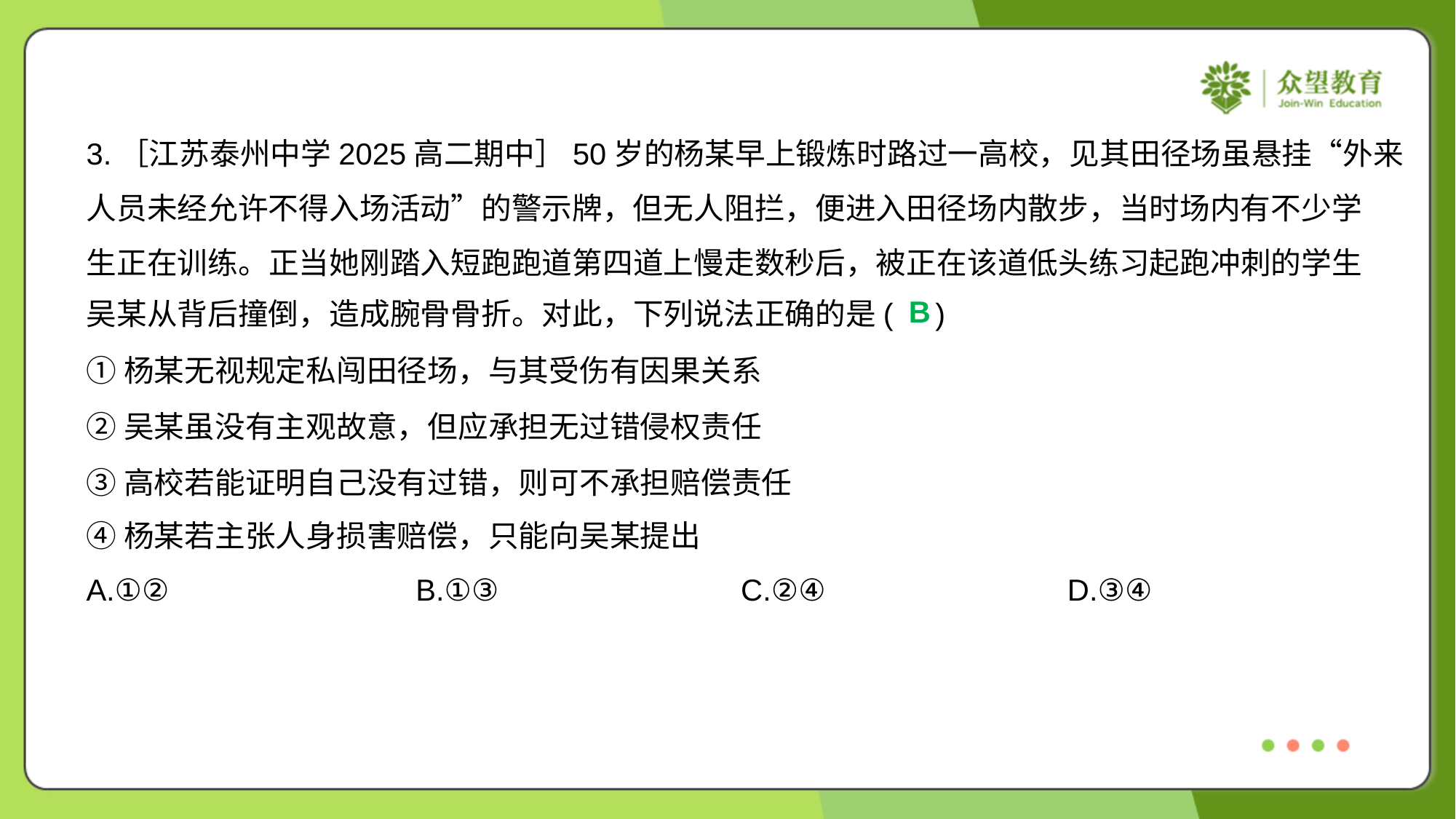

3.［江苏泰州中学2025高二期中］50岁的杨某早上锻炼时路过一高校，见其田径场虽悬挂“外来
人员未经允许不得入场活动”的警示牌，但无人阻拦，便进入田径场内散步，当时场内有不少学
生正在训练。正当她刚踏入短跑跑道第四道上慢走数秒后，被正在该道低头练习起跑冲刺的学生
吴某从背后撞倒，造成腕骨骨折。对此，下列说法正确的是(     )
B
①杨某无视规定私闯田径场，与其受伤有因果关系
②吴某虽没有主观故意，但应承担无过错侵权责任
③高校若能证明自己没有过错，则可不承担赔偿责任
④杨某若主张人身损害赔偿，只能向吴某提出
A.①②	B.①③	C.②④	D.③④